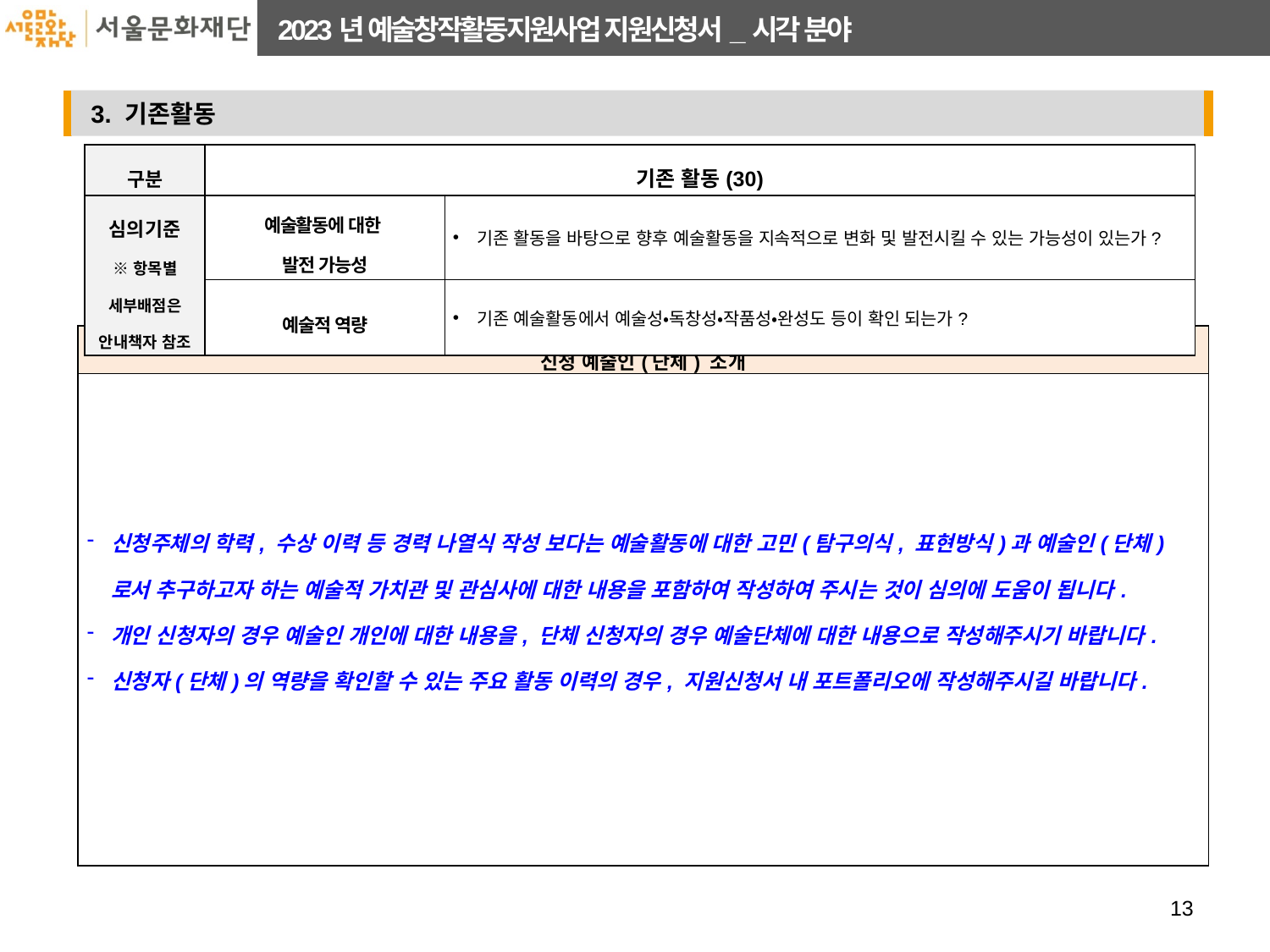

| 구분 | 기존 활동(30) |  |
| --- | --- | --- |
| 심의기준 ※항목별 세부배점은 안내책자 참조 | 예술활동에 대한 발전 가능성 | 기존 활동을 바탕으로 향후 예술활동을 지속적으로 변화 및 발전시킬 수 있는 가능성이 있는가? |
|  | 예술적 역량 | 기존 예술활동에서 예술성‧독창성‧작품성‧완성도 등이 확인 되는가? |
| 신청 예술인(단체) 소개 |
| --- |
| 신청주체의 학력, 수상 이력 등 경력 나열식 작성 보다는 예술활동에 대한 고민(탐구의식, 표현방식)과 예술인(단체)로서 추구하고자 하는 예술적 가치관 및 관심사에 대한 내용을 포함하여 작성하여 주시는 것이 심의에 도움이 됩니다. 개인 신청자의 경우 예술인 개인에 대한 내용을, 단체 신청자의 경우 예술단체에 대한 내용으로 작성해주시기 바랍니다. 신청자(단체)의 역량을 확인할 수 있는 주요 활동 이력의 경우, 지원신청서 내 포트폴리오에 작성해주시길 바랍니다. |
13